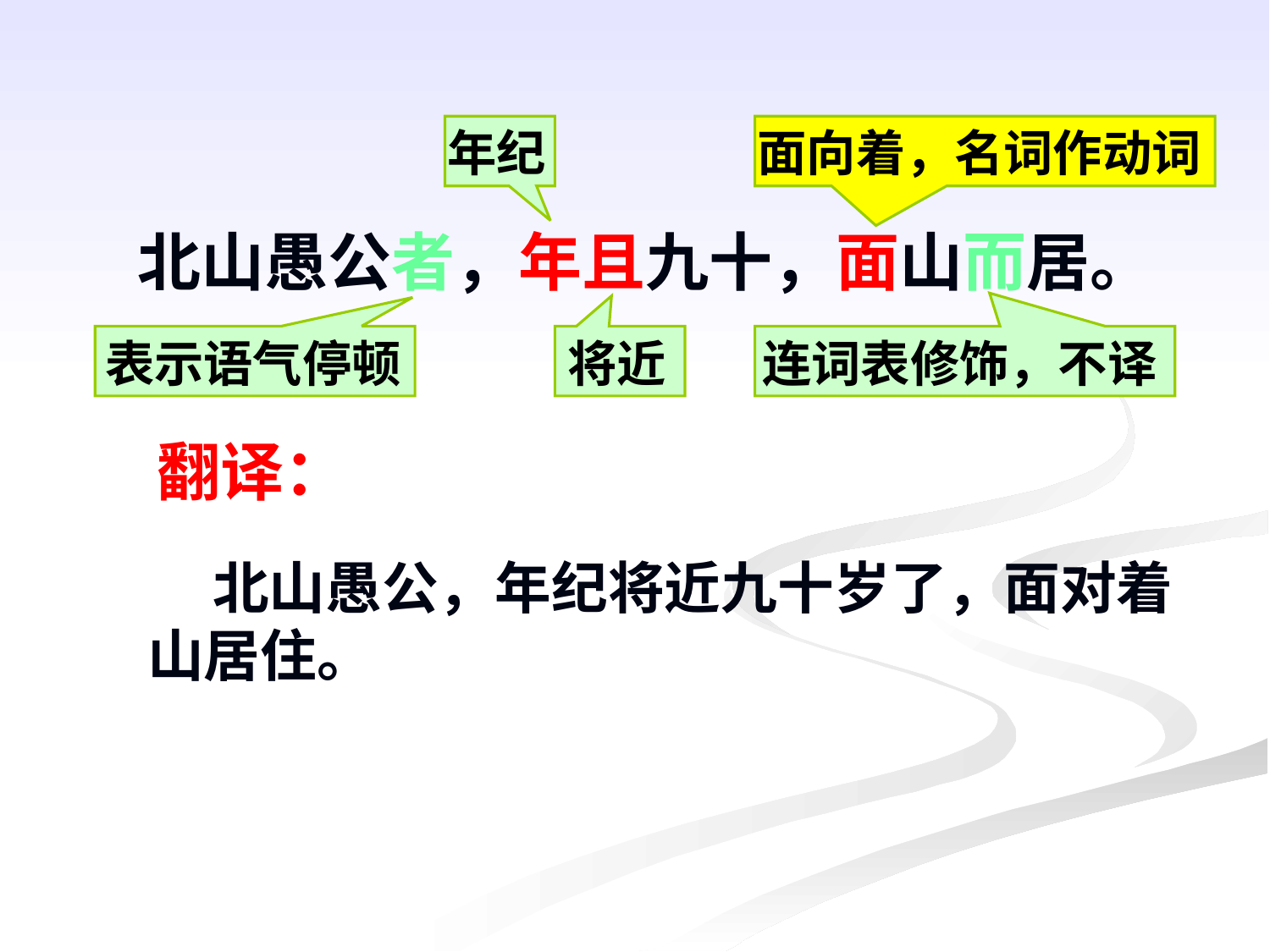

年纪

面向着，名词作动词

北山愚公者，年且九十，面山而居。
表示语气停顿

将近
连词表修饰，不译

翻译：
    北山愚公，年纪将近九十岁了，面对着山居住。